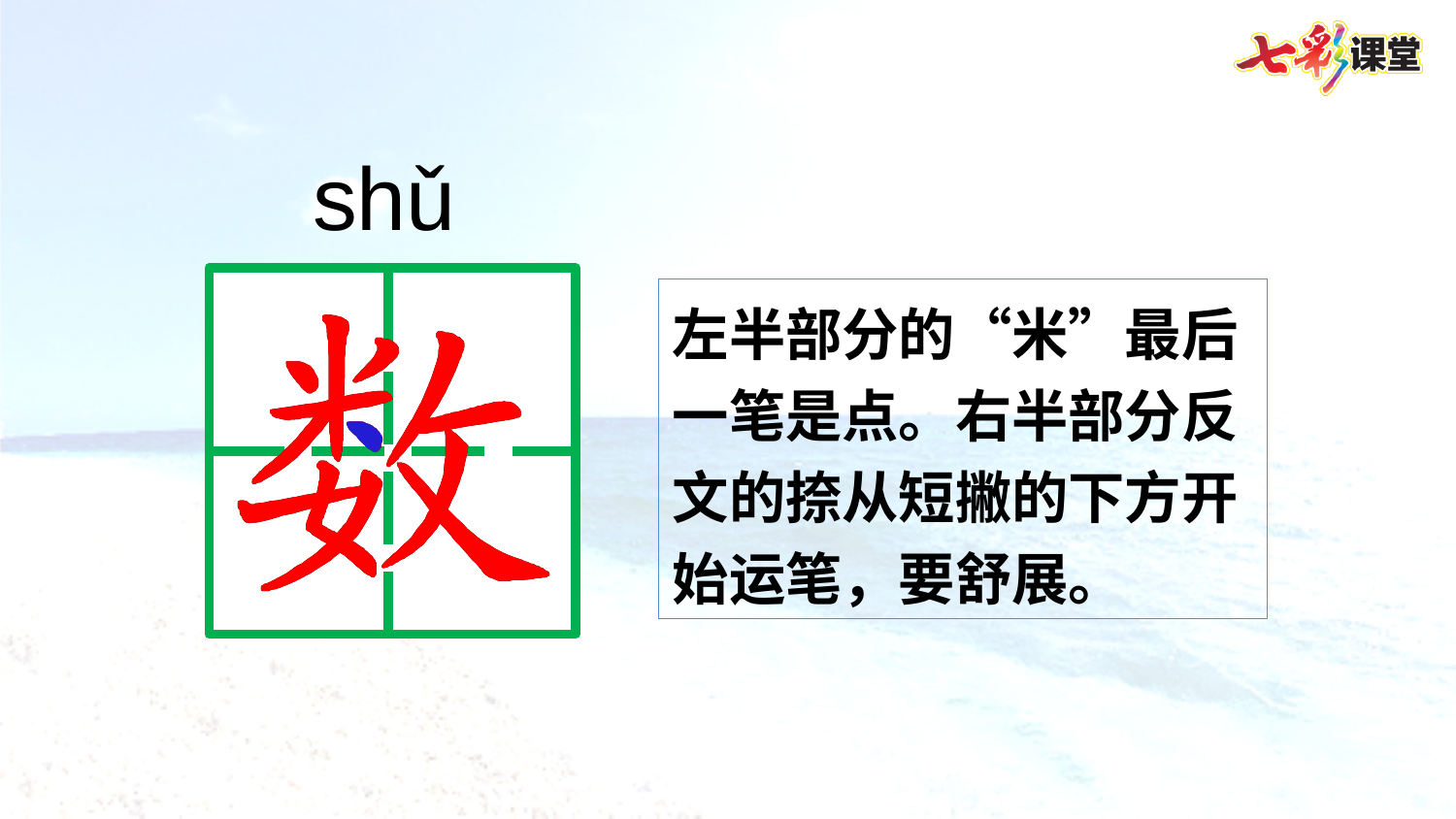

shǔ

左半部分的“米”最后一笔是点。右半部分反文的捺从短撇的下方开始运笔，要舒展。